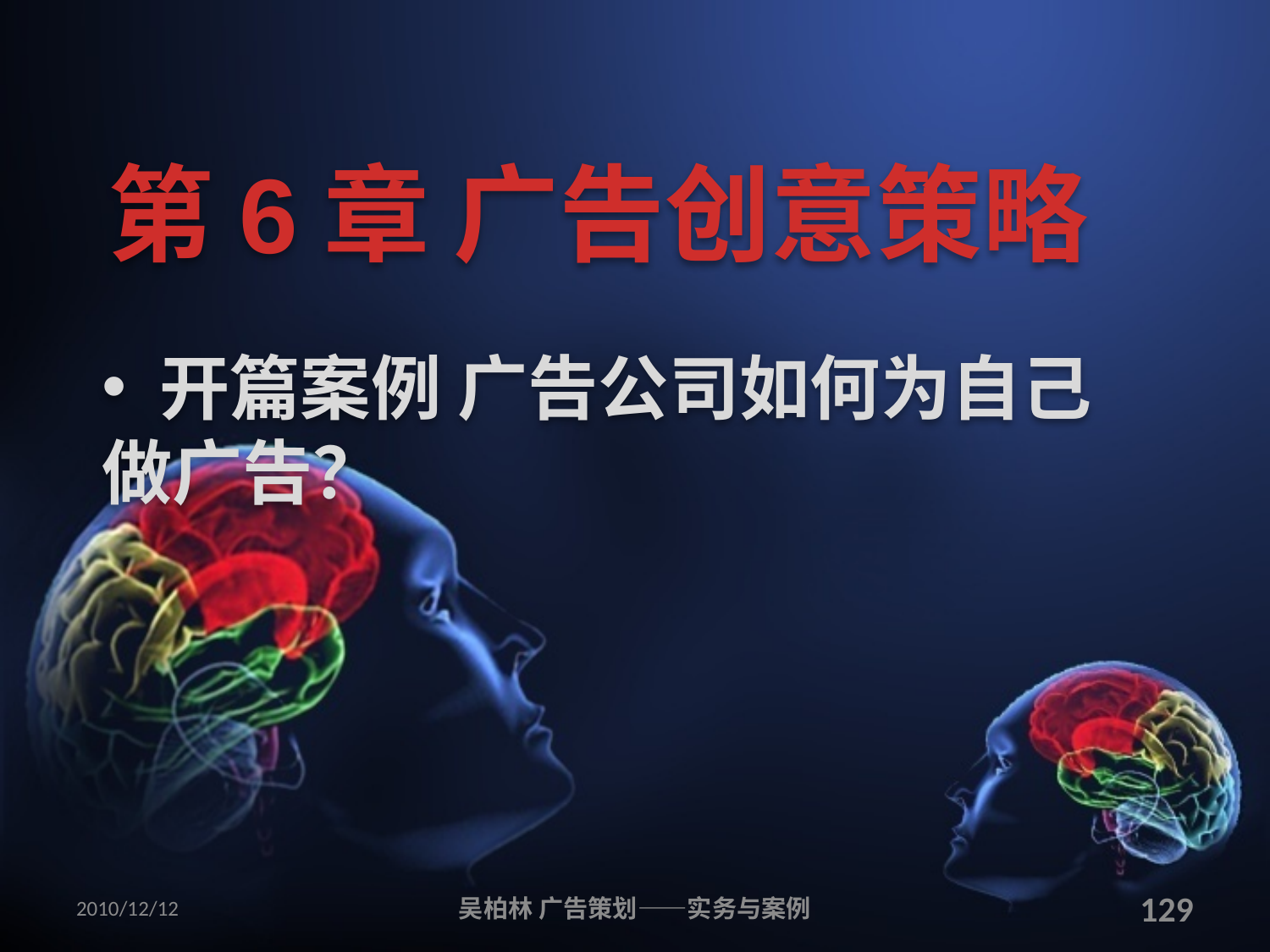

# 第6章 广告创意策略
 开篇案例 广告公司如何为自己做广告？
2010/12/12
吴柏林 广告策划——实务与案例
129